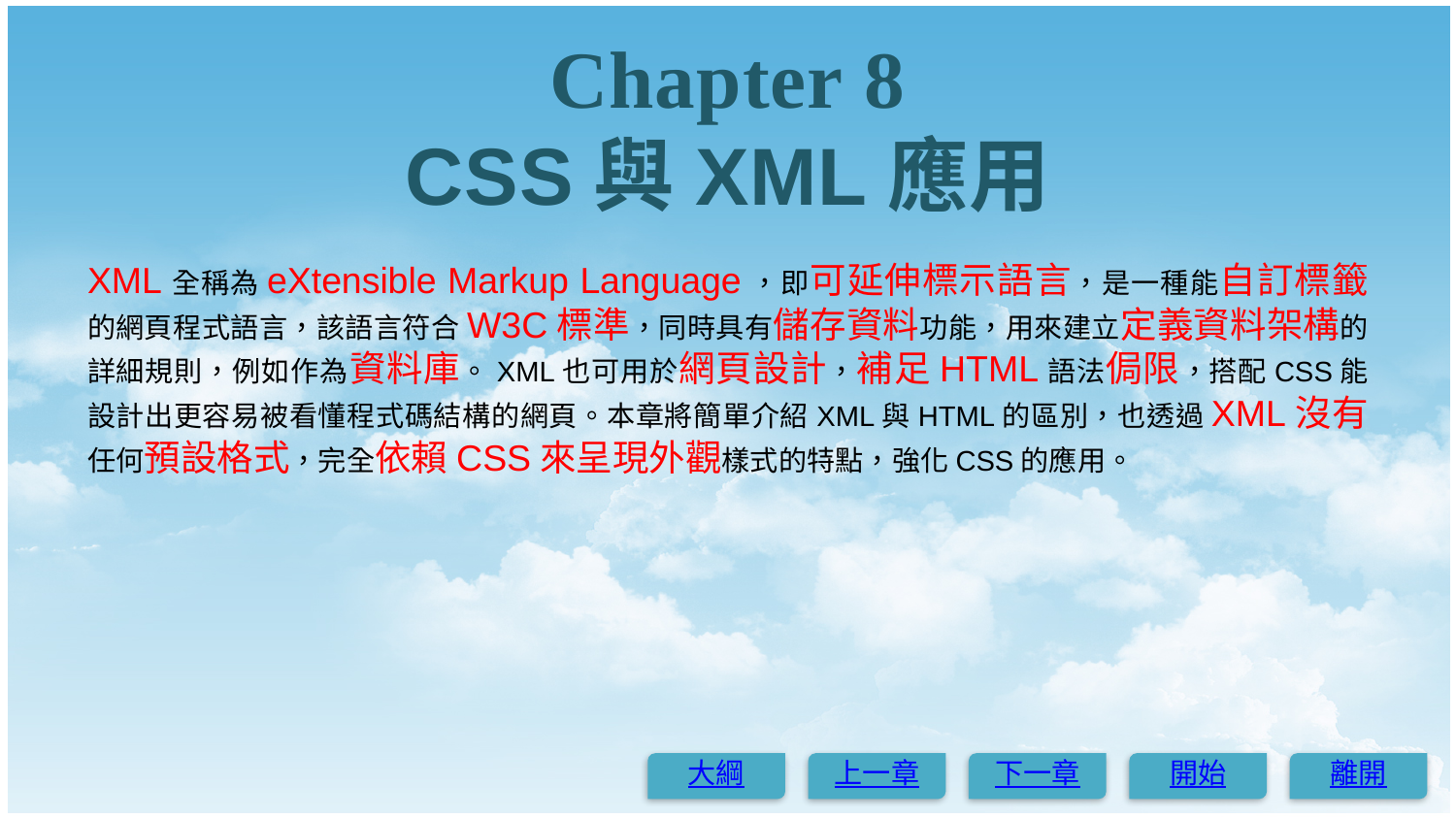

# Chapter 8 CSS與XML應用
XML全稱為eXtensible Markup Language，即可延伸標示語言，是一種能自訂標籤的網頁程式語言，該語言符合W3C標準，同時具有儲存資料功能，用來建立定義資料架構的詳細規則，例如作為資料庫。XML也可用於網頁設計，補足HTML語法侷限，搭配CSS能設計出更容易被看懂程式碼結構的網頁。本章將簡單介紹XML與HTML的區別，也透過XML沒有任何預設格式，完全依賴CSS來呈現外觀樣式的特點，強化CSS的應用。
大綱
上一章
下一章
開始
離開